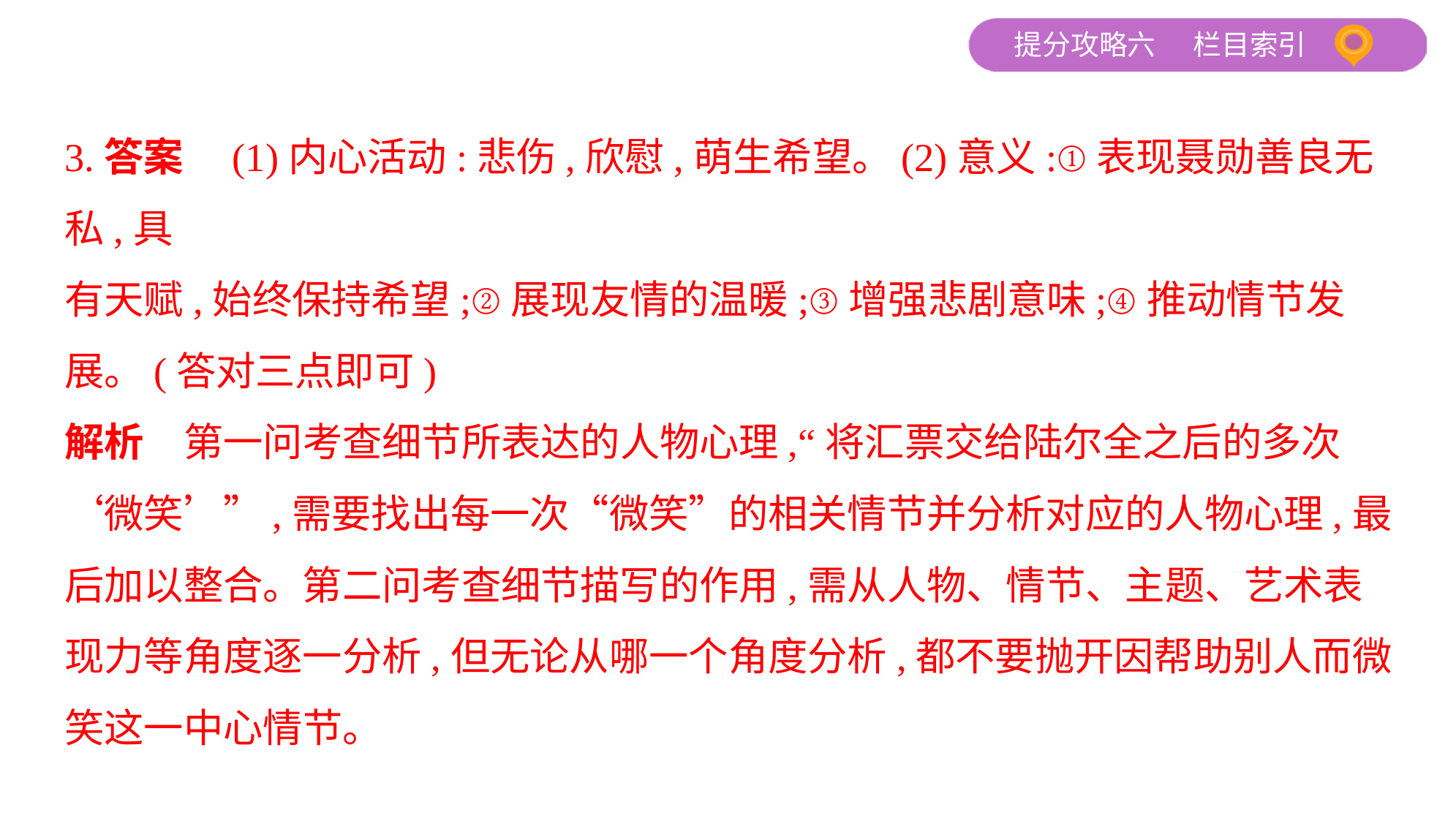

3.答案　(1)内心活动:悲伤,欣慰,萌生希望。(2)意义:①表现聂勋善良无私,具
有天赋,始终保持希望;②展现友情的温暖;③增强悲剧意味;④推动情节发
展。(答对三点即可)
解析　第一问考查细节所表达的人物心理,“将汇票交给陆尔全之后的多次
‘微笑’”,需要找出每一次“微笑”的相关情节并分析对应的人物心理,最
后加以整合。第二问考查细节描写的作用,需从人物、情节、主题、艺术表
现力等角度逐一分析,但无论从哪一个角度分析,都不要抛开因帮助别人而微
笑这一中心情节。